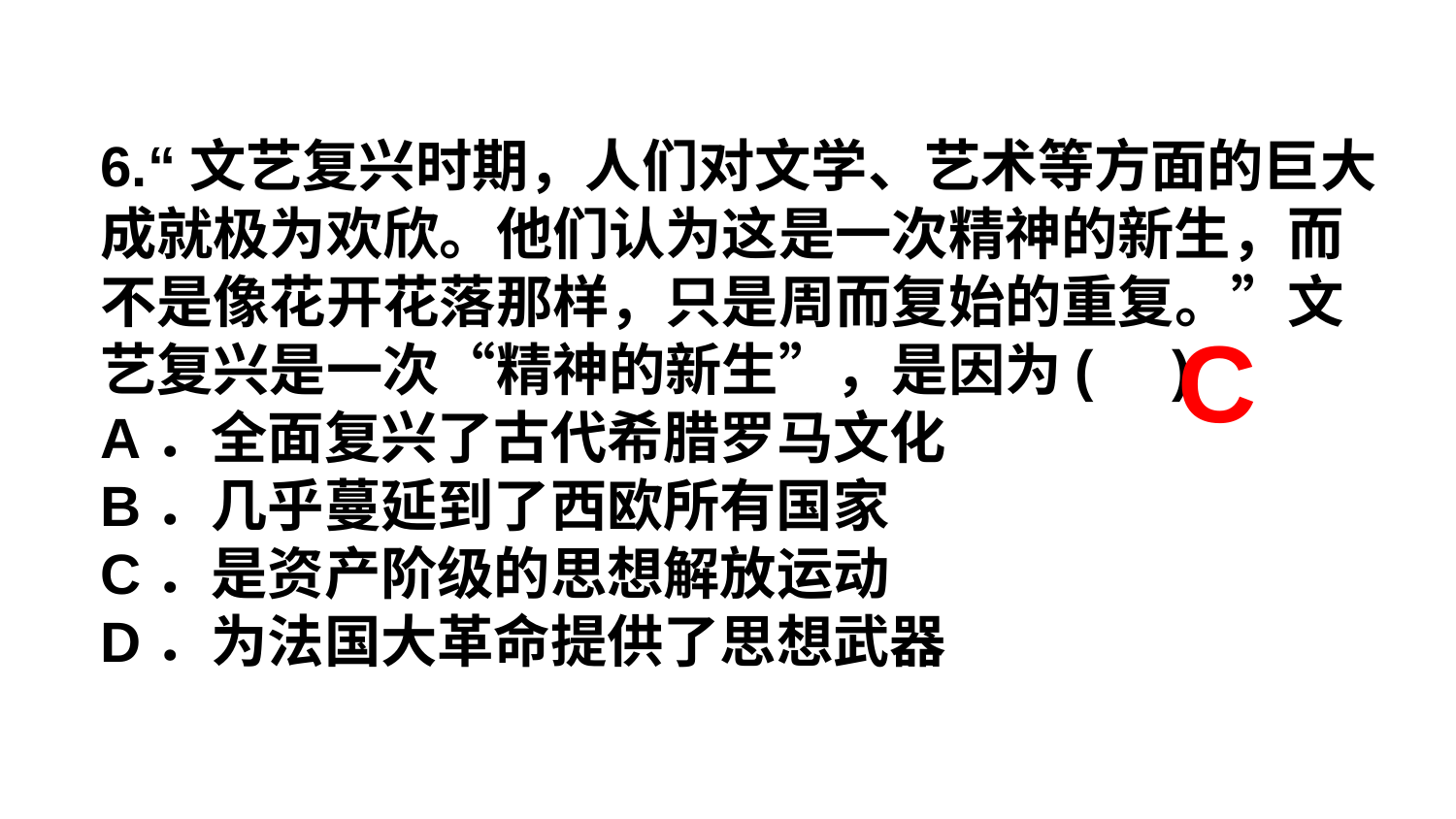

6.“文艺复兴时期，人们对文学、艺术等方面的巨大成就极为欢欣。他们认为这是一次精神的新生，而不是像花开花落那样，只是周而复始的重复。”文艺复兴是一次“精神的新生”，是因为(     )
A．全面复兴了古代希腊罗马文化
B．几乎蔓延到了西欧所有国家
C．是资产阶级的思想解放运动
D．为法国大革命提供了思想武器
C